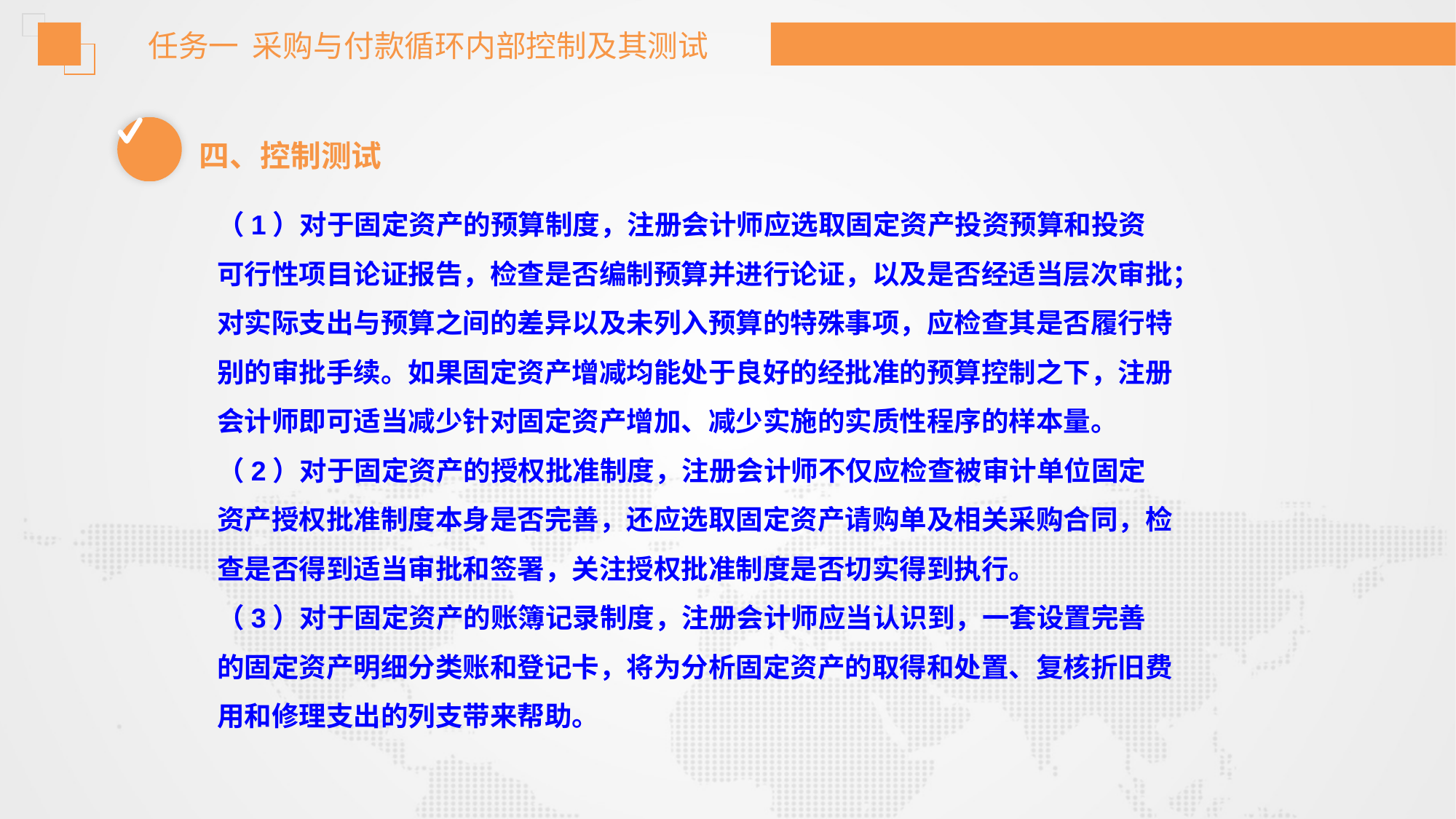

任务一  采购与付款循环内部控制及其测试

四、控制测试
（1）对于固定资产的预算制度，注册会计师应选取固定资产投资预算和投资
可行性项目论证报告，检查是否编制预算并进行论证，以及是否经适当层次审批；
对实际支出与预算之间的差异以及未列入预算的特殊事项，应检查其是否履行特
别的审批手续。如果固定资产增减均能处于良好的经批准的预算控制之下，注册
会计师即可适当减少针对固定资产增加、减少实施的实质性程序的样本量。
（2）对于固定资产的授权批准制度，注册会计师不仅应检查被审计单位固定
资产授权批准制度本身是否完善，还应选取固定资产请购单及相关采购合同，检
查是否得到适当审批和签署，关注授权批准制度是否切实得到执行。
（3）对于固定资产的账簿记录制度，注册会计师应当认识到，一套设置完善
的固定资产明细分类账和登记卡，将为分析固定资产的取得和处置、复核折旧费
用和修理支出的列支带来帮助。